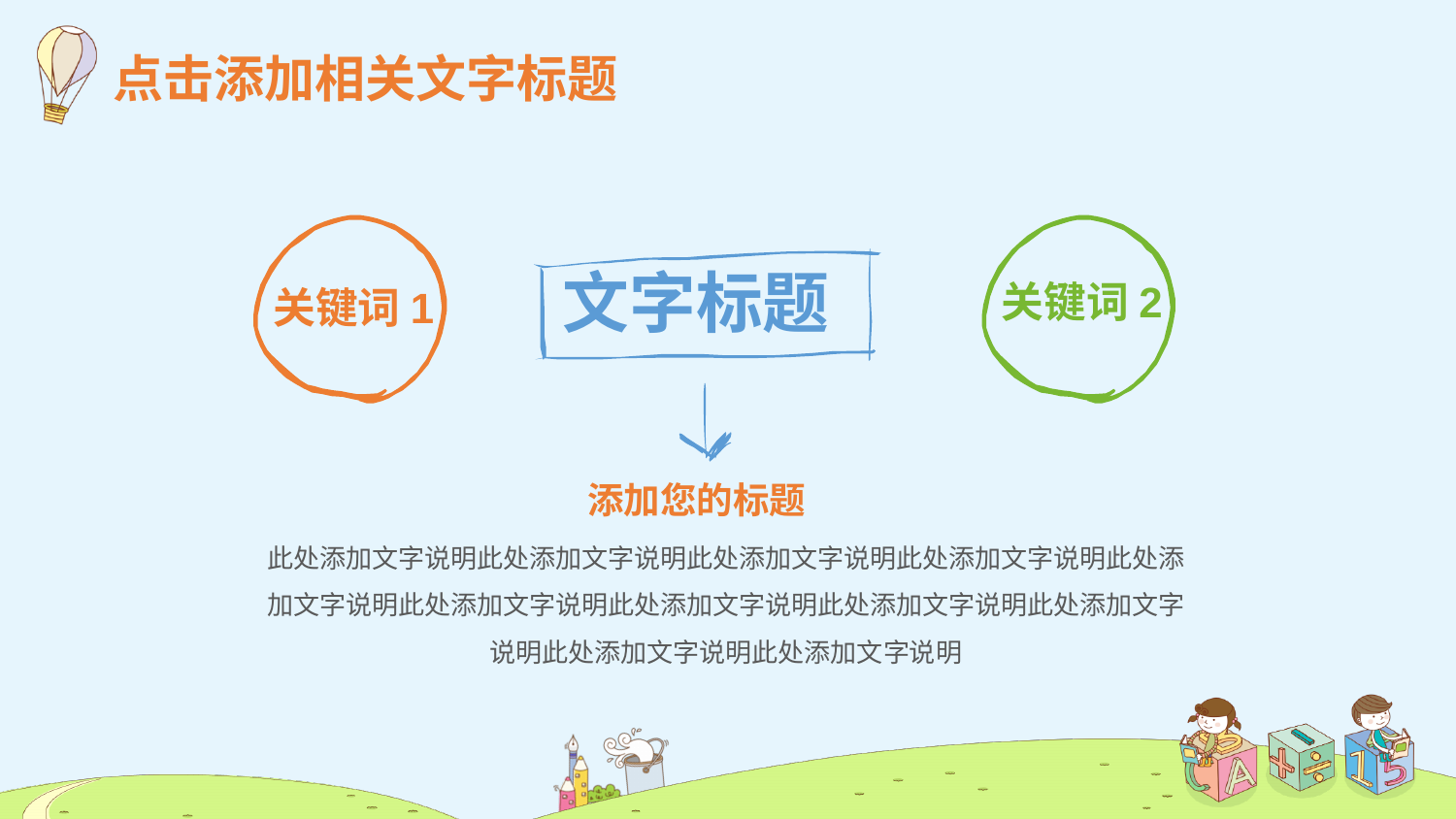

点击添加相关文字标题

文字标题
关键词2
关键词1

添加您的标题
此处添加文字说明此处添加文字说明此处添加文字说明此处添加文字说明此处添加文字说明此处添加文字说明此处添加文字说明此处添加文字说明此处添加文字说明此处添加文字说明此处添加文字说明